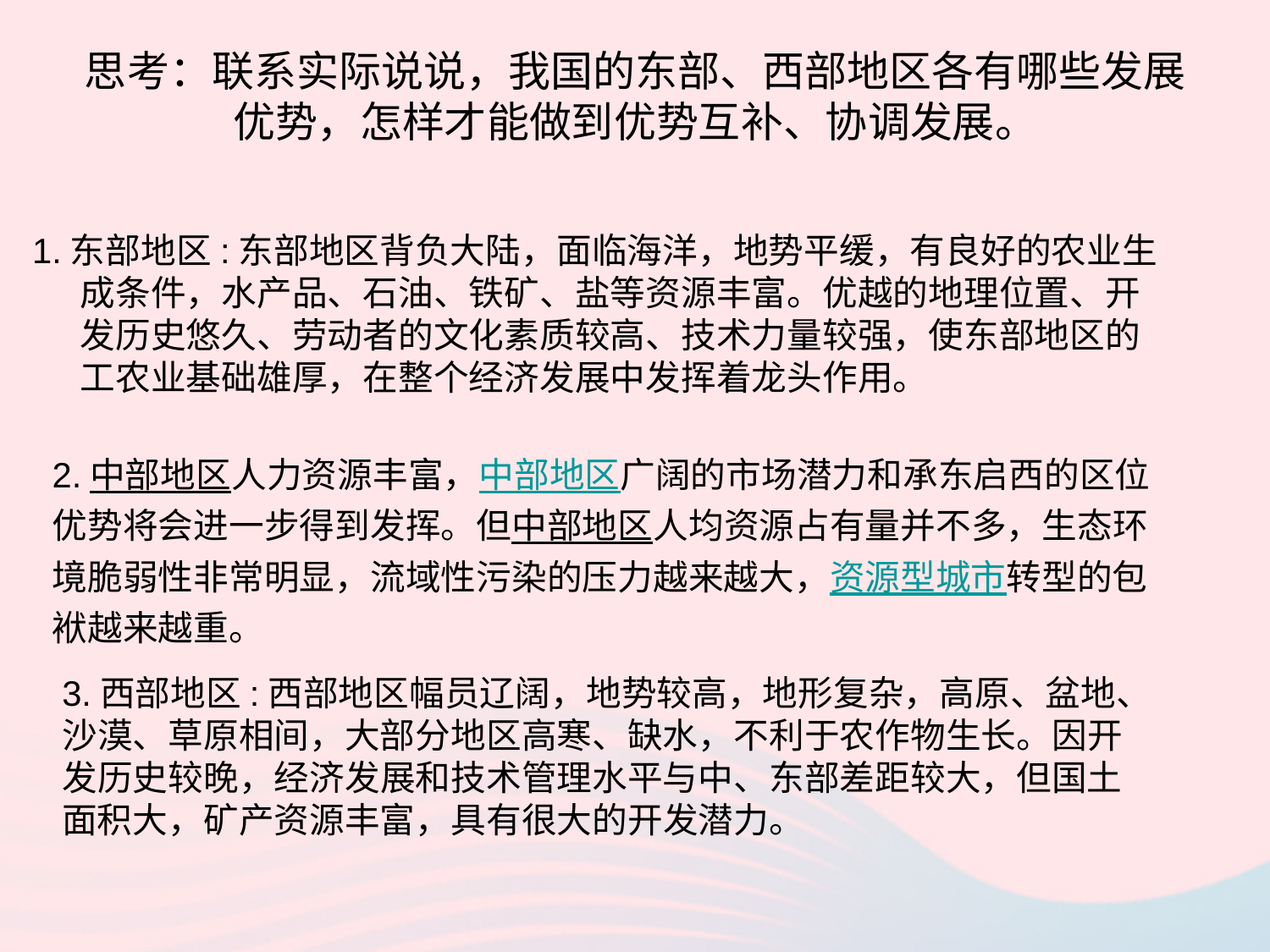

# 思考：联系实际说说，我国的东部、西部地区各有哪些发展优势，怎样才能做到优势互补、协调发展。
1.东部地区:东部地区背负大陆，面临海洋，地势平缓，有良好的农业生成条件，水产品、石油、铁矿、盐等资源丰富。优越的地理位置、开发历史悠久、劳动者的文化素质较高、技术力量较强，使东部地区的工农业基础雄厚，在整个经济发展中发挥着龙头作用。
2.中部地区人力资源丰富，中部地区广阔的市场潜力和承东启西的区位优势将会进一步得到发挥。但中部地区人均资源占有量并不多，生态环境脆弱性非常明显，流域性污染的压力越来越大，资源型城市转型的包袱越来越重。
3.西部地区:西部地区幅员辽阔，地势较高，地形复杂，高原、盆地、沙漠、草原相间，大部分地区高寒、缺水，不利于农作物生长。因开发历史较晚，经济发展和技术管理水平与中、东部差距较大，但国土面积大，矿产资源丰富，具有很大的开发潜力。